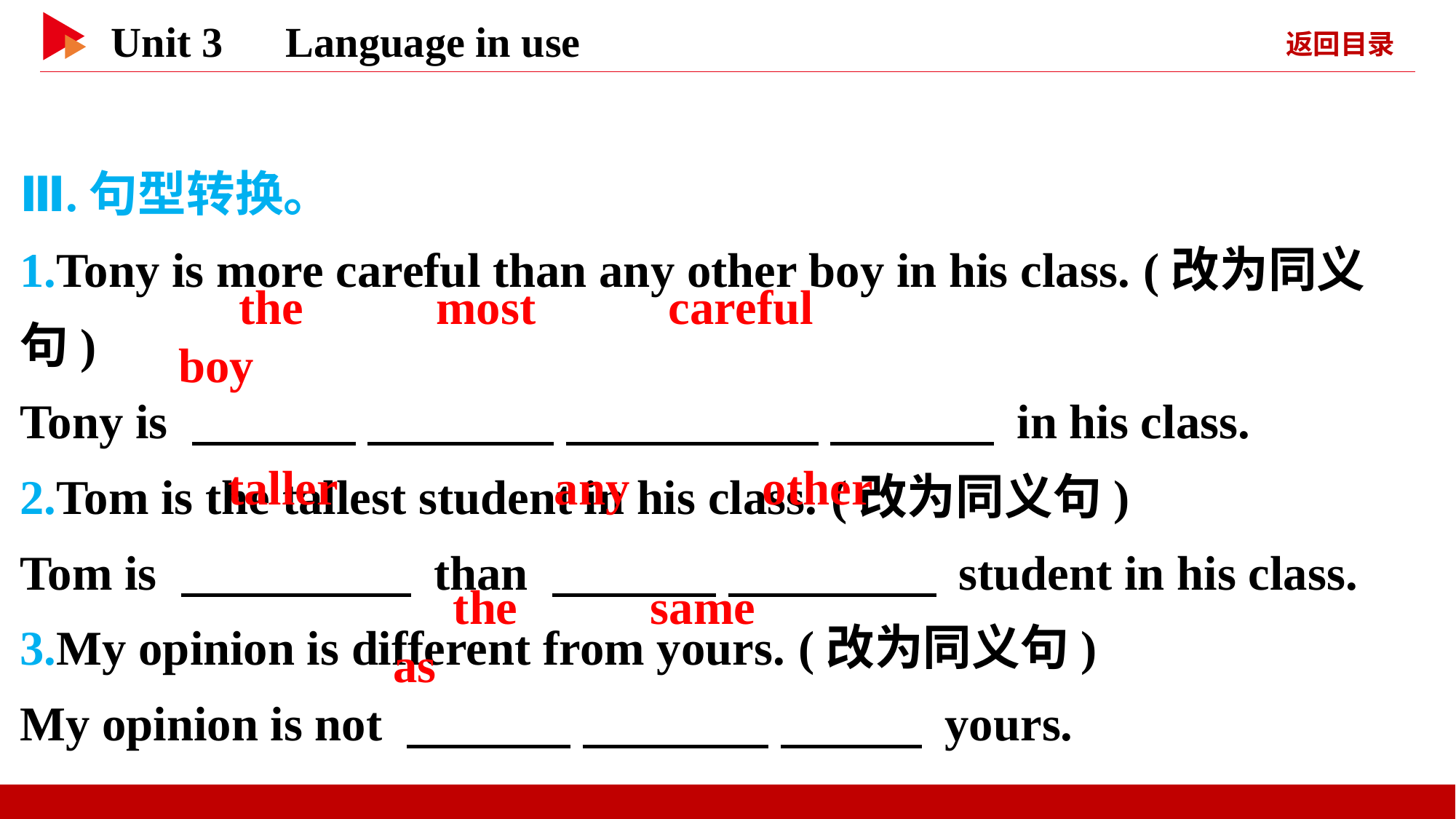

Ⅲ.句型转换。
1.Tony is more careful than any other boy in his class. (改为同义句)
Tony is 　      　 　        　 　              　 　      　 in his class.
2.Tom is the tallest student in his class. (改为同义句)
Tom is 　            　 than 　      　 　          　 student in his class.
3.My opinion is different from yours. (改为同义句)
My opinion is not 　      　 　        　 　    　 yours.
　the　 　most　 　careful　 　boy
　taller
　any　 　other
　the　 　same　 　as